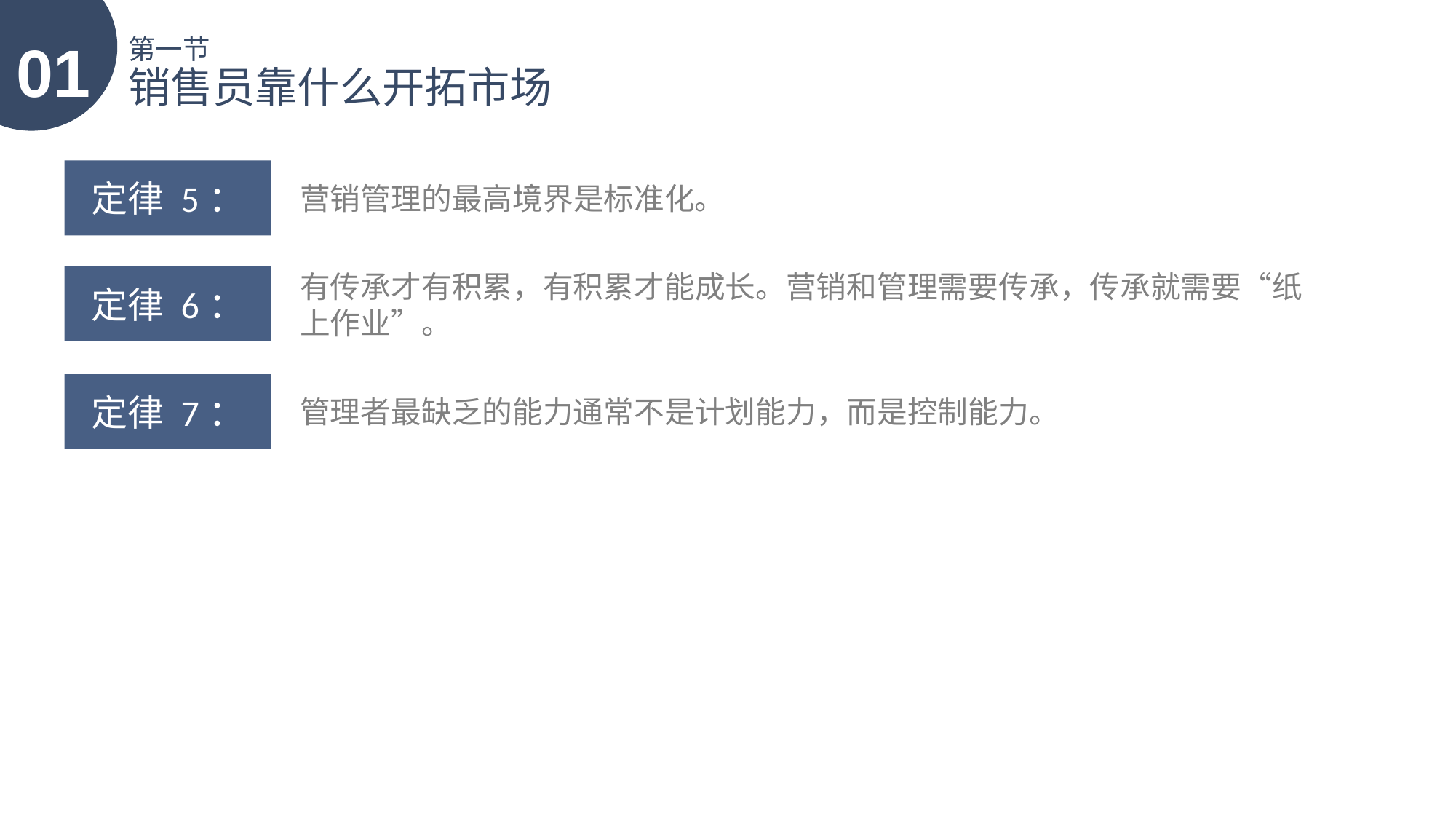

01
第一节
销售员靠什么开拓市场
定律 5：
营销管理的最高境界是标准化。
有传承才有积累，有积累才能成长。营销和管理需要传承，传承就需要“纸上作业”。
定律 6：
定律 7：
管理者最缺乏的能力通常不是计划能力，而是控制能力。